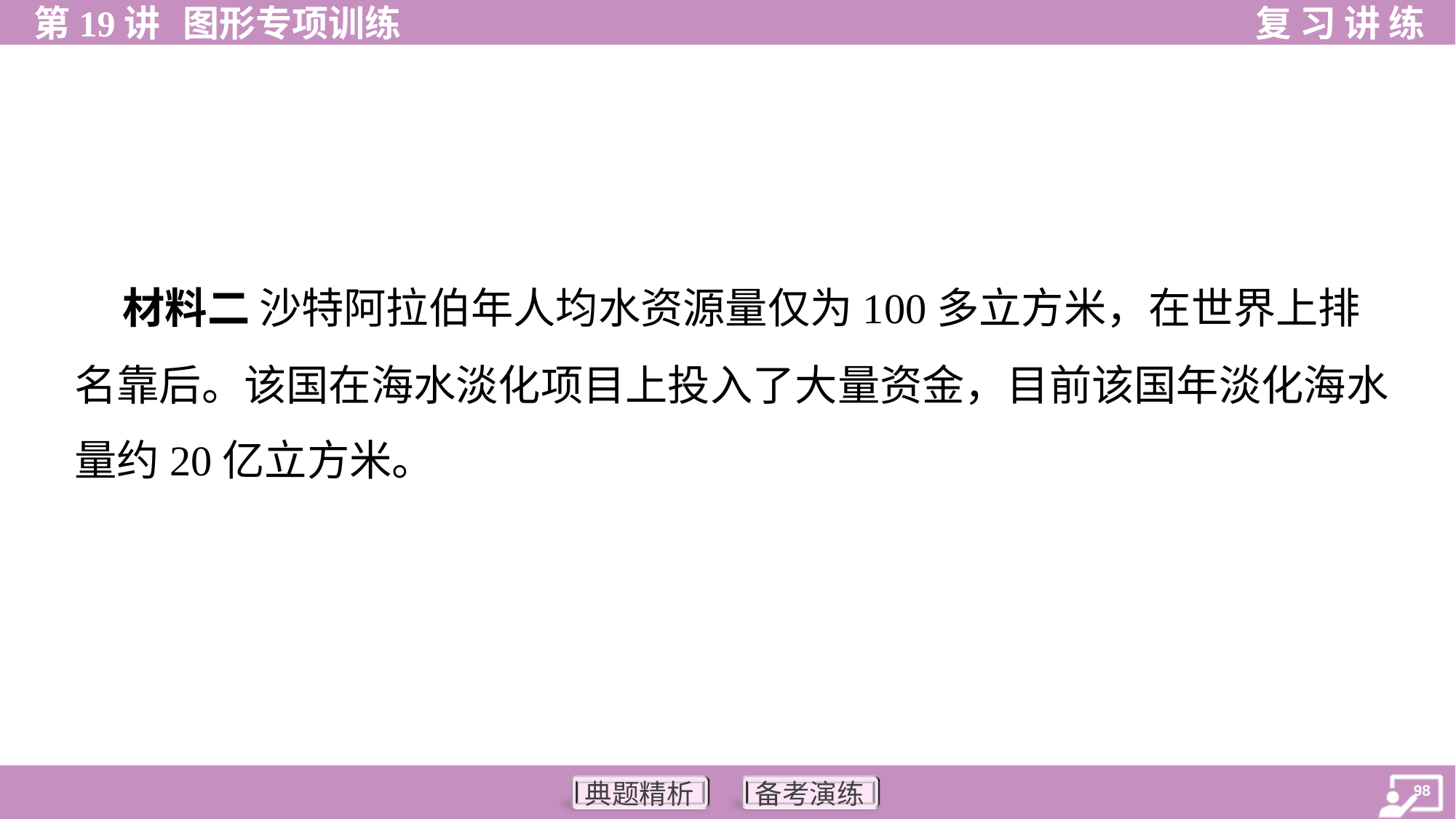

材料二 沙特阿拉伯年人均水资源量仅为100多立方米，在世界上排
名靠后。该国在海水淡化项目上投入了大量资金，目前该国年淡化海水
量约20亿立方米。